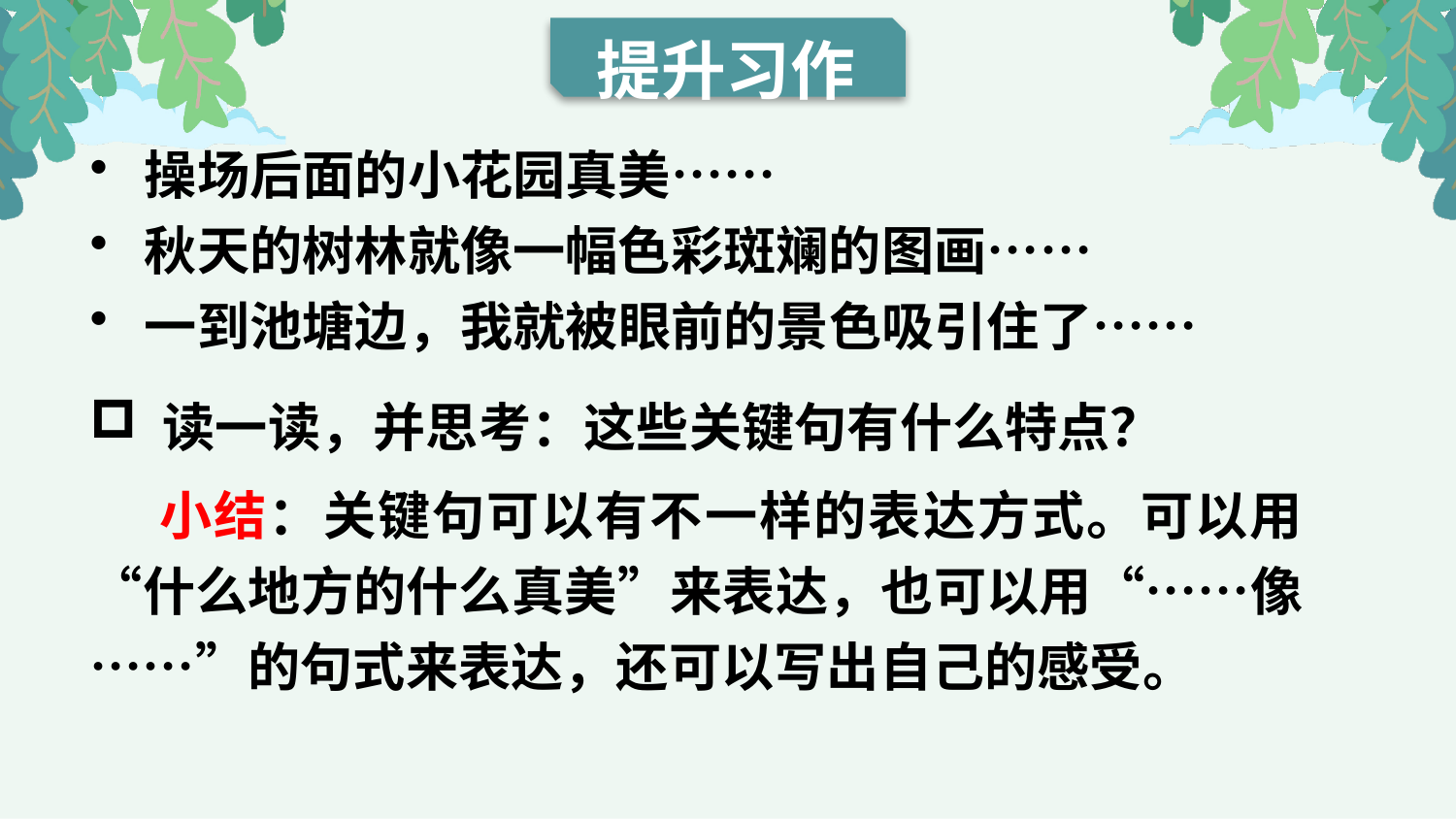

提升习作
操场后面的小花园真美……
秋天的树林就像一幅色彩斑斓的图画……
一到池塘边，我就被眼前的景色吸引住了……
读一读，并思考：这些关键句有什么特点？
    小结：关键句可以有不一样的表达方式。可以用“什么地方的什么真美”来表达，也可以用“……像……”的句式来表达，还可以写出自己的感受。